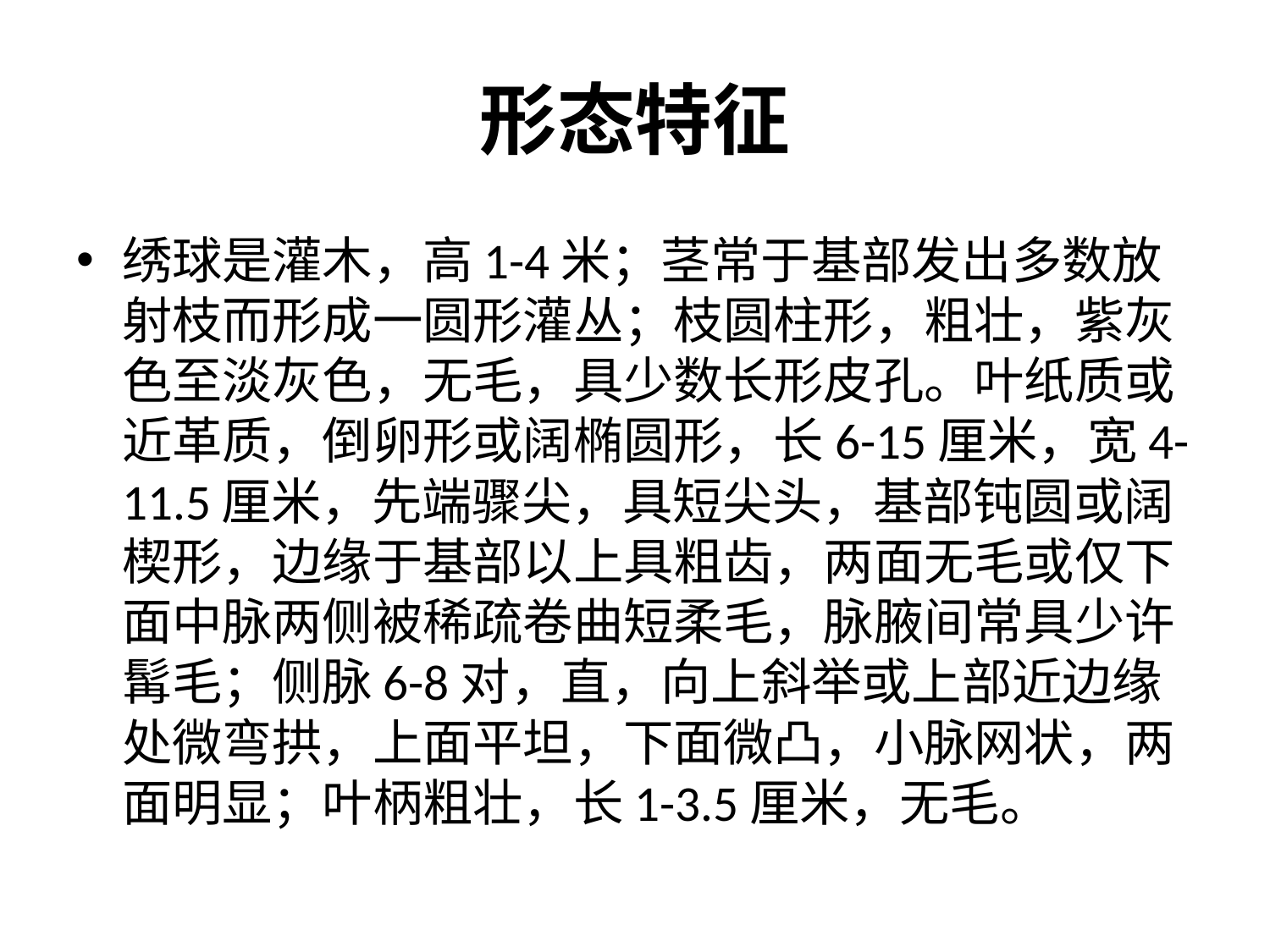

# 形态特征
绣球是灌木，高1-4米；茎常于基部发出多数放射枝而形成一圆形灌丛；枝圆柱形，粗壮，紫灰色至淡灰色，无毛，具少数长形皮孔。叶纸质或近革质，倒卵形或阔椭圆形，长6-15厘米，宽4-11.5厘米，先端骤尖，具短尖头，基部钝圆或阔楔形，边缘于基部以上具粗齿，两面无毛或仅下面中脉两侧被稀疏卷曲短柔毛，脉腋间常具少许髯毛；侧脉6-8对，直，向上斜举或上部近边缘处微弯拱，上面平坦，下面微凸，小脉网状，两面明显；叶柄粗壮，长1-3.5厘米，无毛。